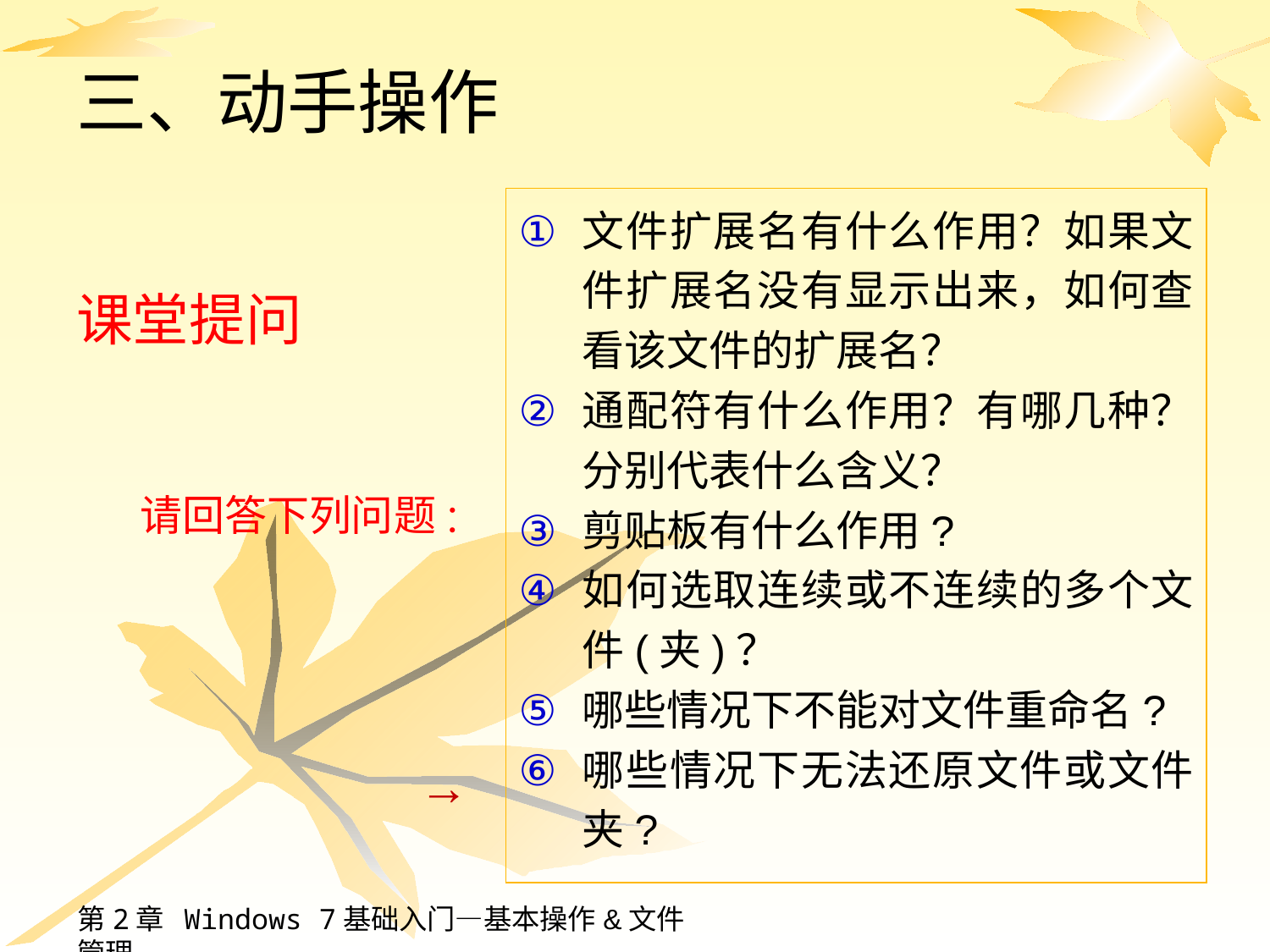

# 三、动手操作
文件扩展名有什么作用？如果文件扩展名没有显示出来，如何查看该文件的扩展名？
通配符有什么作用？有哪几种？分别代表什么含义？
剪贴板有什么作用?
如何选取连续或不连续的多个文件(夹)？
哪些情况下不能对文件重命名?
哪些情况下无法还原文件或文件夹?

课堂提问

请回答下列问题:

→